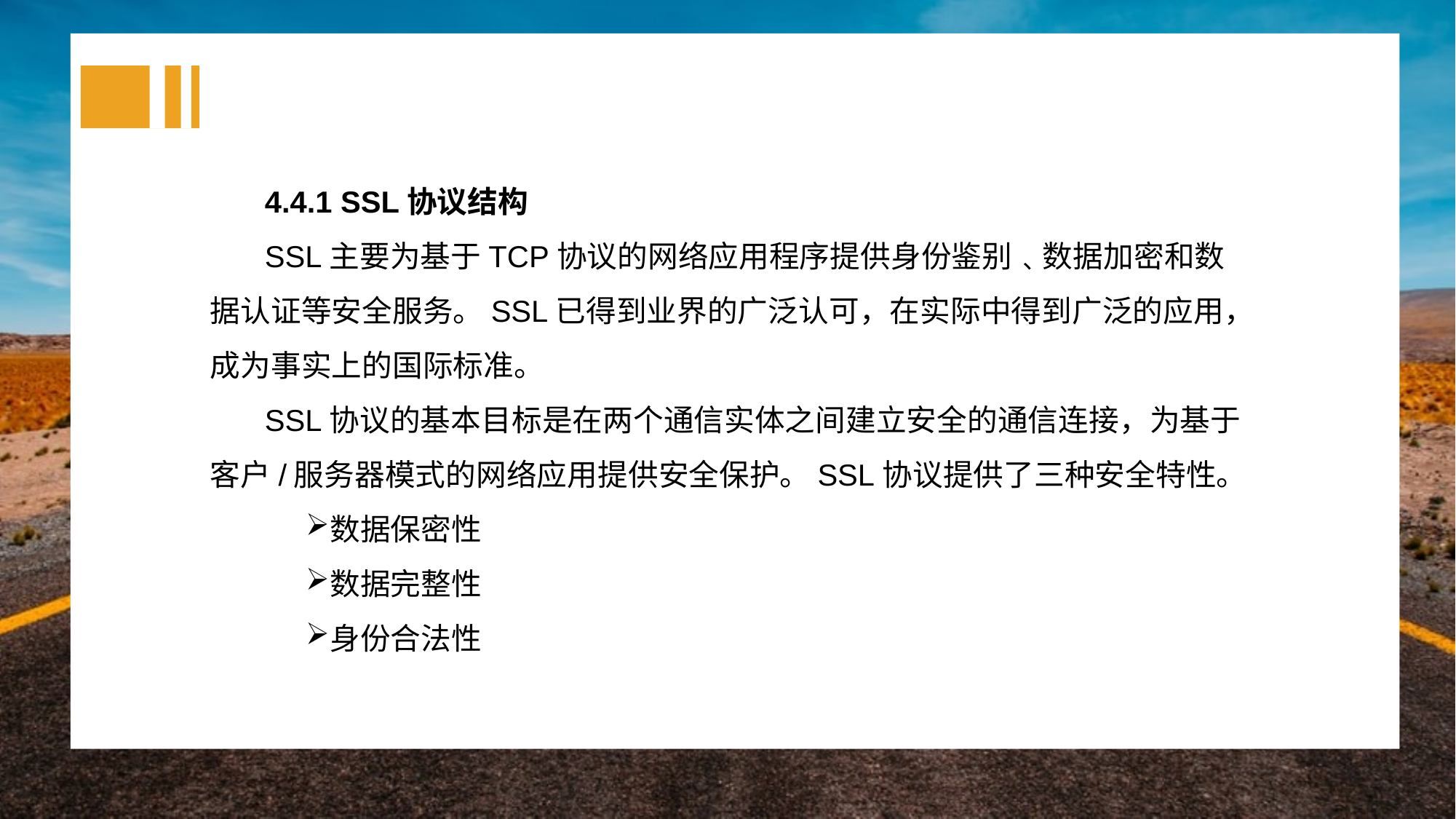

4.4.1 SSL协议结构
SSL主要为基于TCP协议的网络应用程序提供身份鉴别﹑数据加密和数据认证等安全服务。SSL已得到业界的广泛认可，在实际中得到广泛的应用，成为事实上的国际标准。
SSL协议的基本目标是在两个通信实体之间建立安全的通信连接，为基于客户/服务器模式的网络应用提供安全保护。SSL协议提供了三种安全特性。
数据保密性
数据完整性
身份合法性